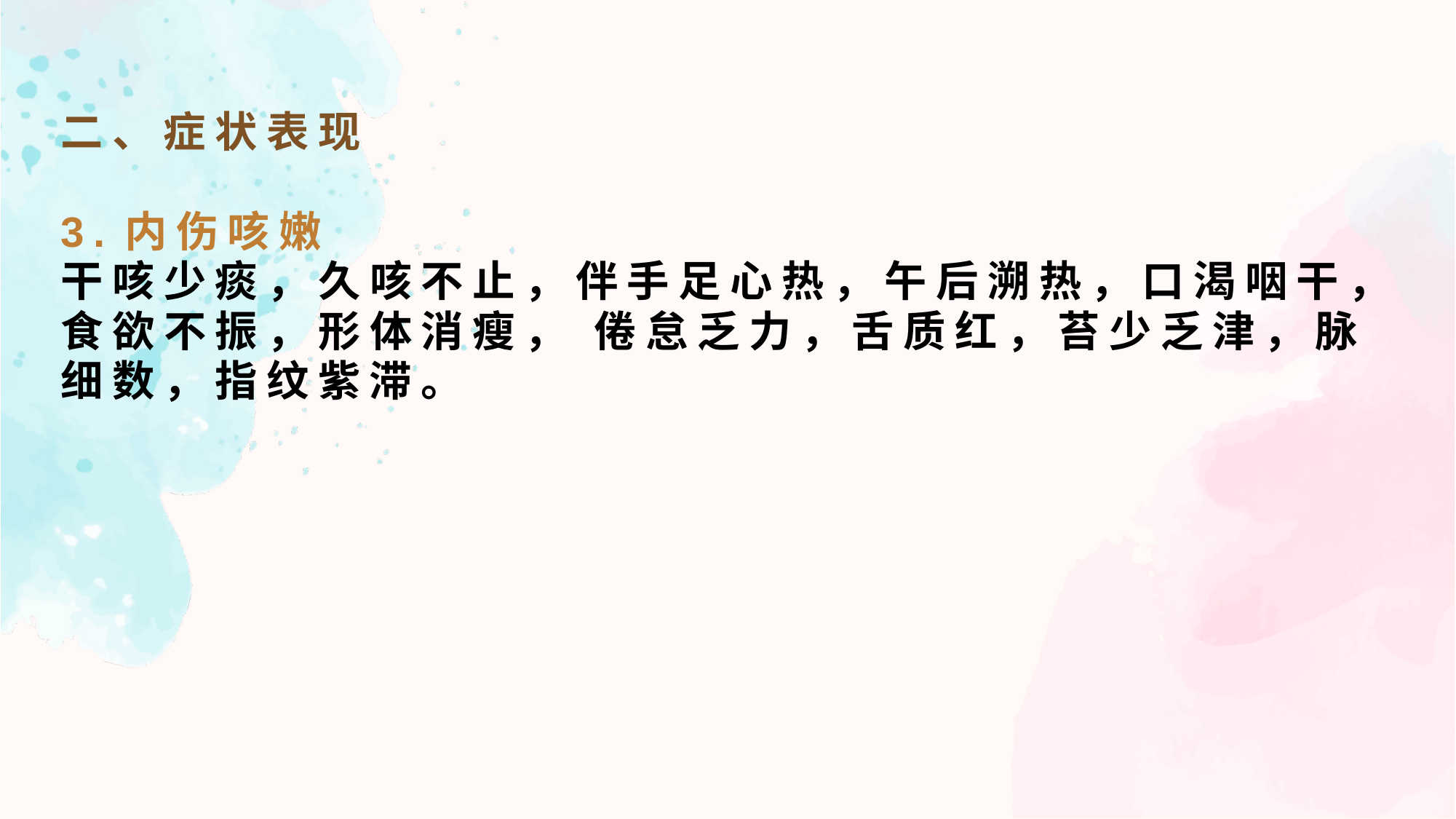

二、症状表现

3.内伤咳嫩
干咳少痰，久咳不止，伴手足心热，午后溯热，口渴咽干，食欲不振，形体消瘦， 倦怠乏力，舌质红，苔少乏津，脉细数，指纹紫滞。